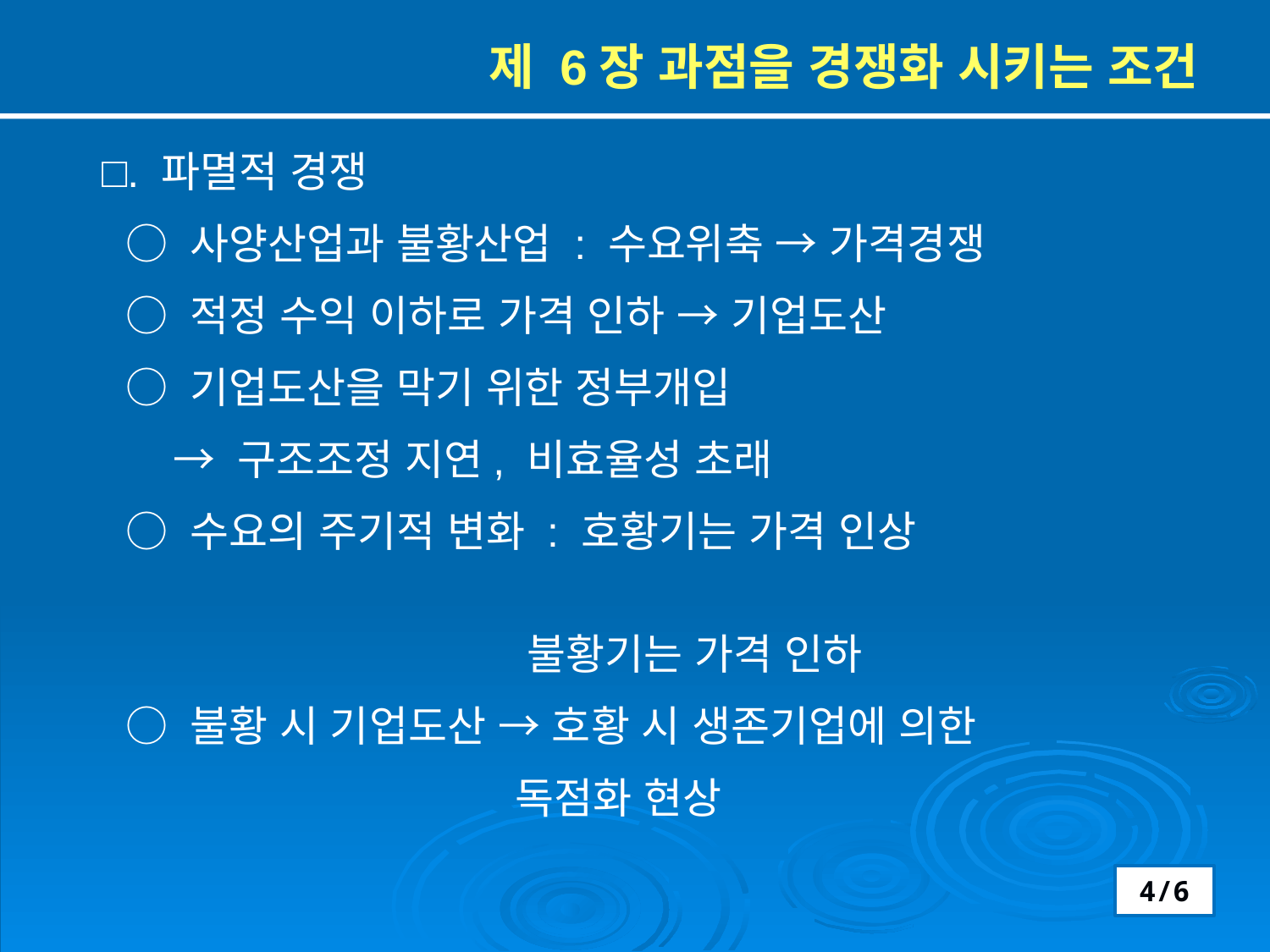

제 6장 과점을 경쟁화 시키는 조건

□. 파멸적 경쟁
  ○ 사양산업과 불황산업 : 수요위축 → 가격경쟁
  ○ 적정 수익 이하로 가격 인하 → 기업도산
  ○ 기업도산을 막기 위한 정부개입
      → 구조조정 지연, 비효율성 초래
  ○ 수요의 주기적 변화 : 호황기는 가격 인상
                                   불황기는 가격 인하
  ○ 불황 시 기업도산 → 호황 시 생존기업에 의한
                                  독점화 현상

4/6